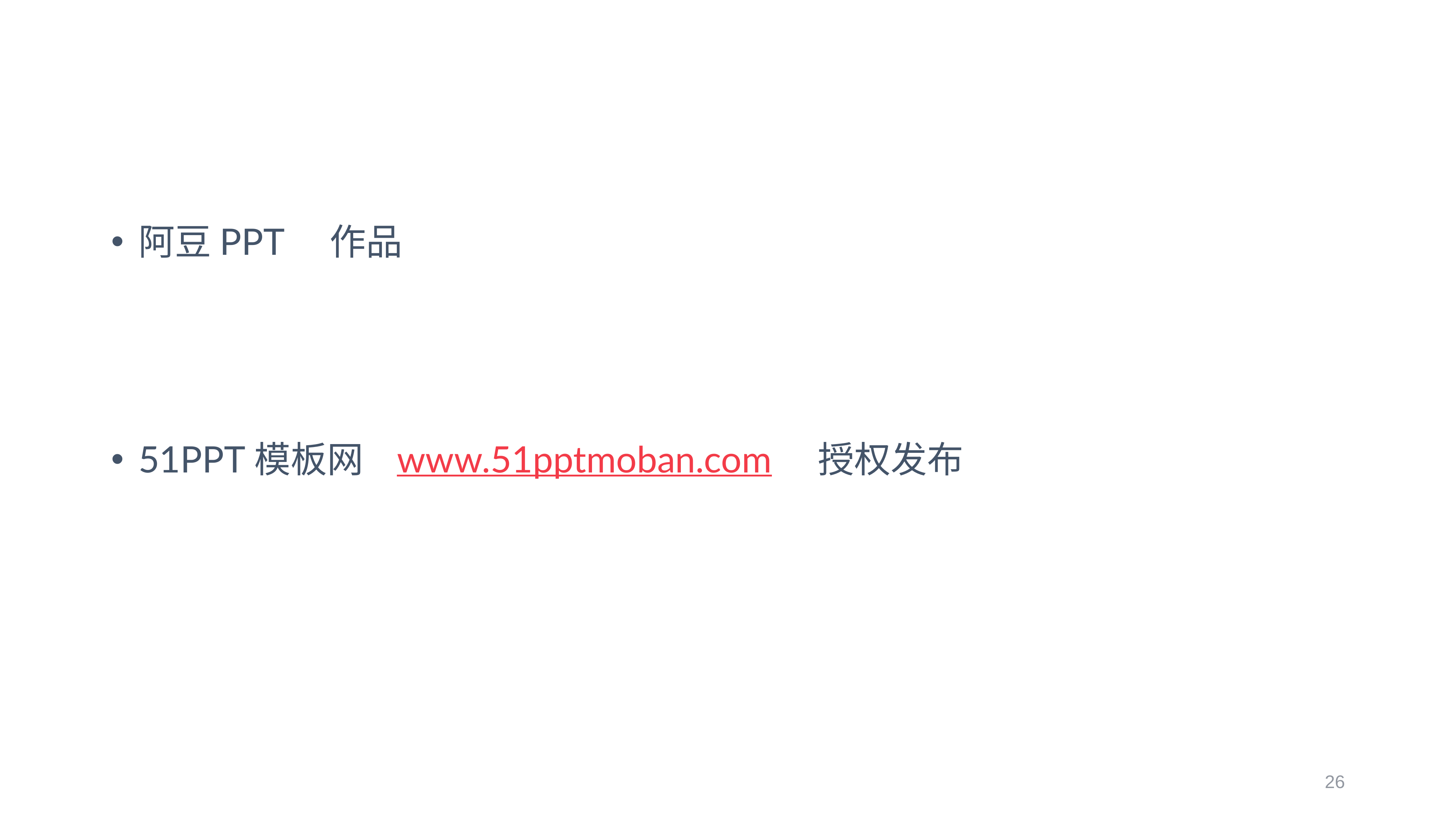

#
阿豆PPT    作品

51PPT模板网   www.51pptmoban.com    授权发布
26